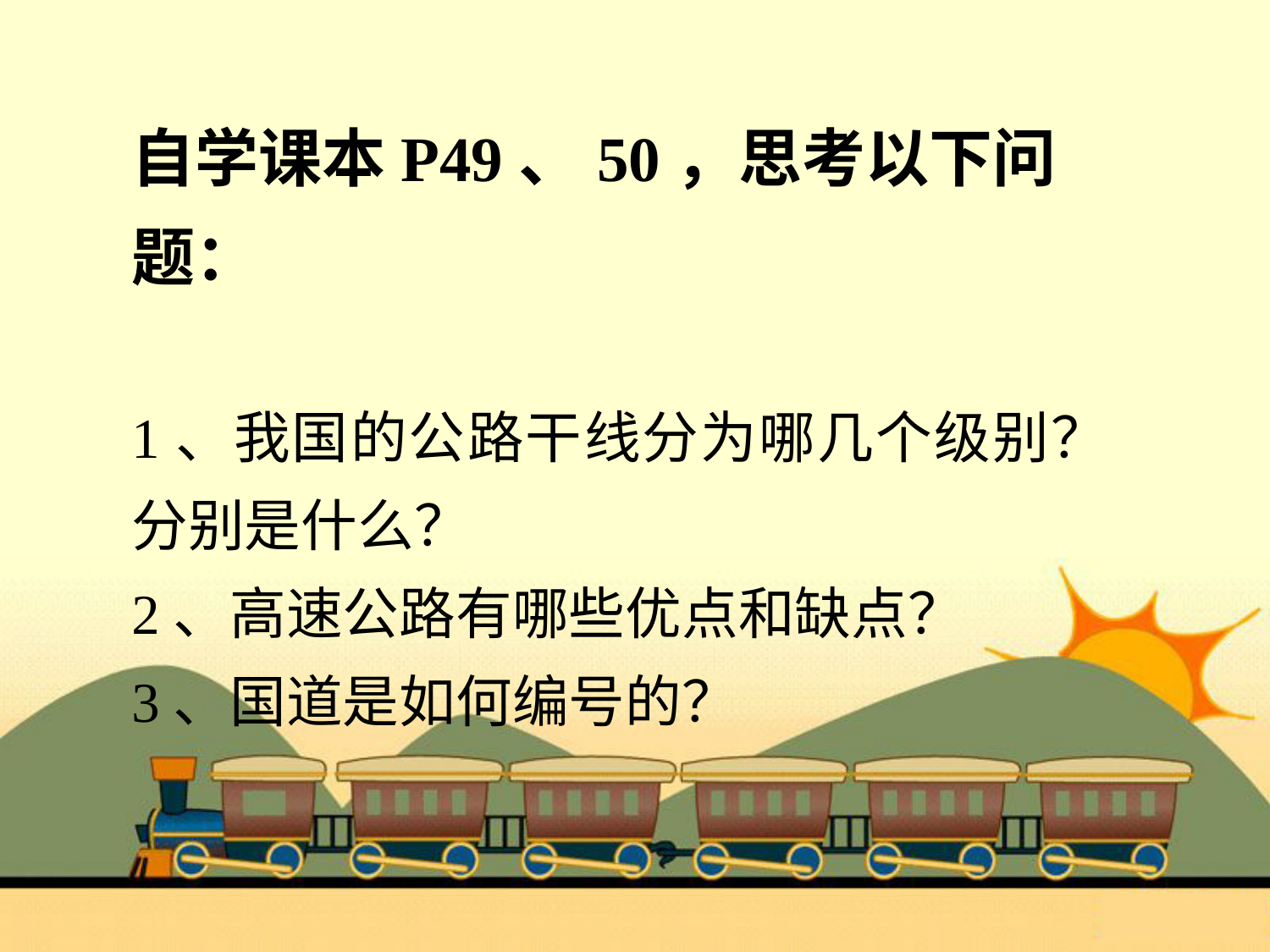

自学课本P49、50，思考以下问题：

1、我国的公路干线分为哪几个级别？分别是什么？
2、高速公路有哪些优点和缺点？
3、国道是如何编号的？